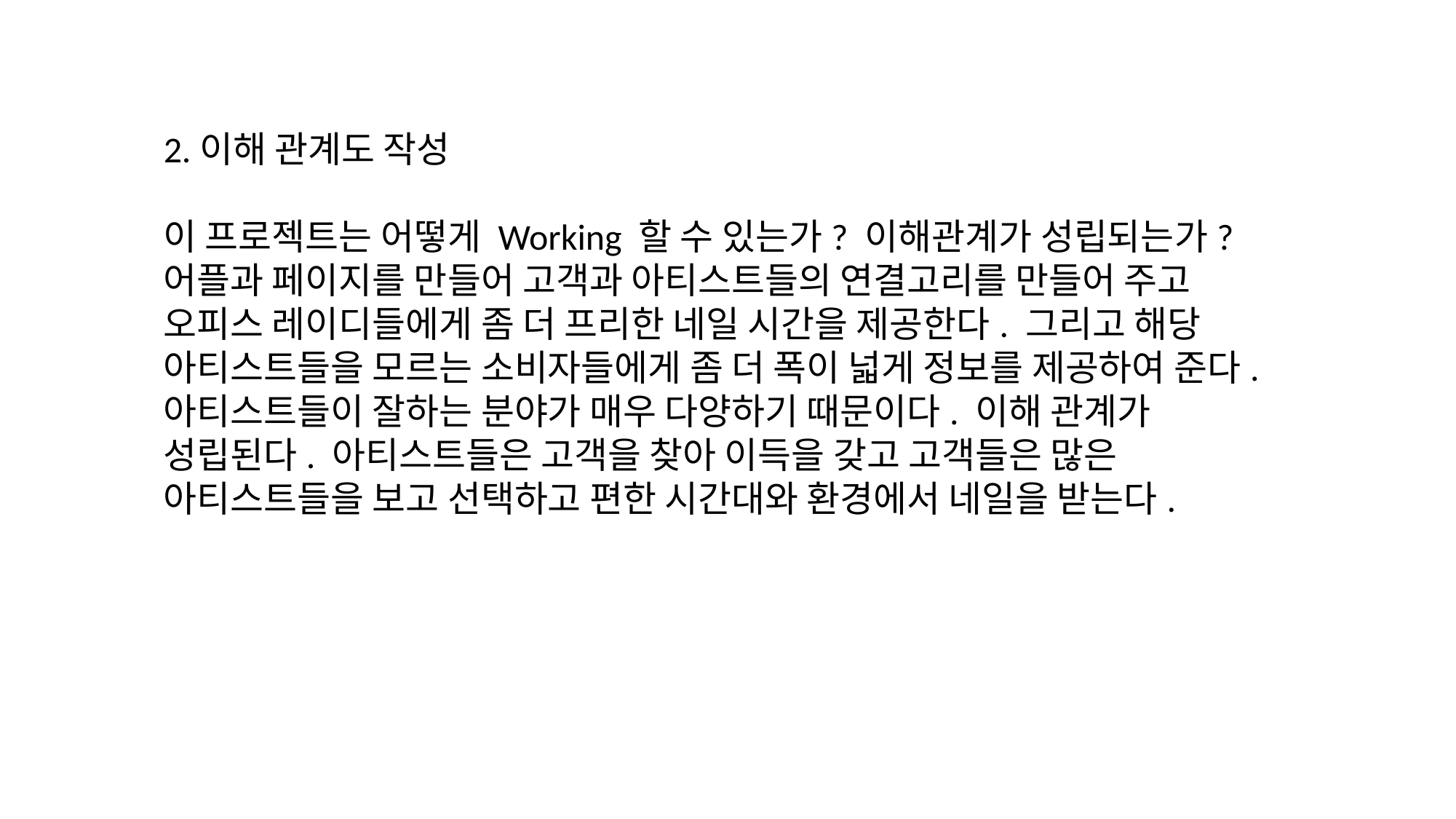

2.이해 관계도 작성

이 프로젝트는 어떻게 Working 할 수 있는가? 이해관계가 성립되는가?
어플과 페이지를 만들어 고객과 아티스트들의 연결고리를 만들어 주고 오피스 레이디들에게 좀 더 프리한 네일 시간을 제공한다. 그리고 해당 아티스트들을 모르는 소비자들에게 좀 더 폭이 넓게 정보를 제공하여 준다. 아티스트들이 잘하는 분야가 매우 다양하기 때문이다. 이해 관계가 성립된다. 아티스트들은 고객을 찾아 이득을 갖고 고객들은 많은 아티스트들을 보고 선택하고 편한 시간대와 환경에서 네일을 받는다.